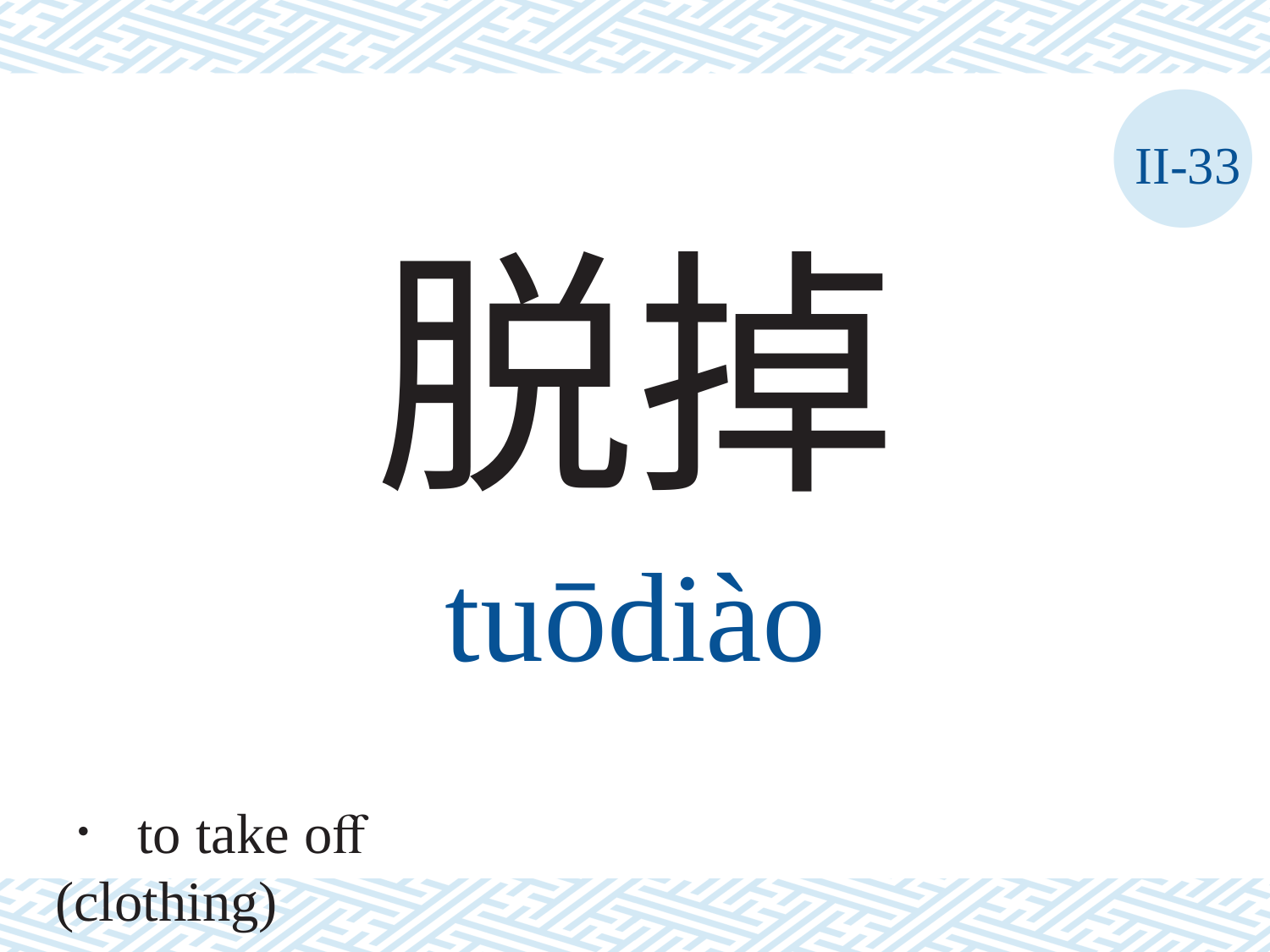

II-33
脱掉
tuōdiào
． to take oﬀ (clothing)